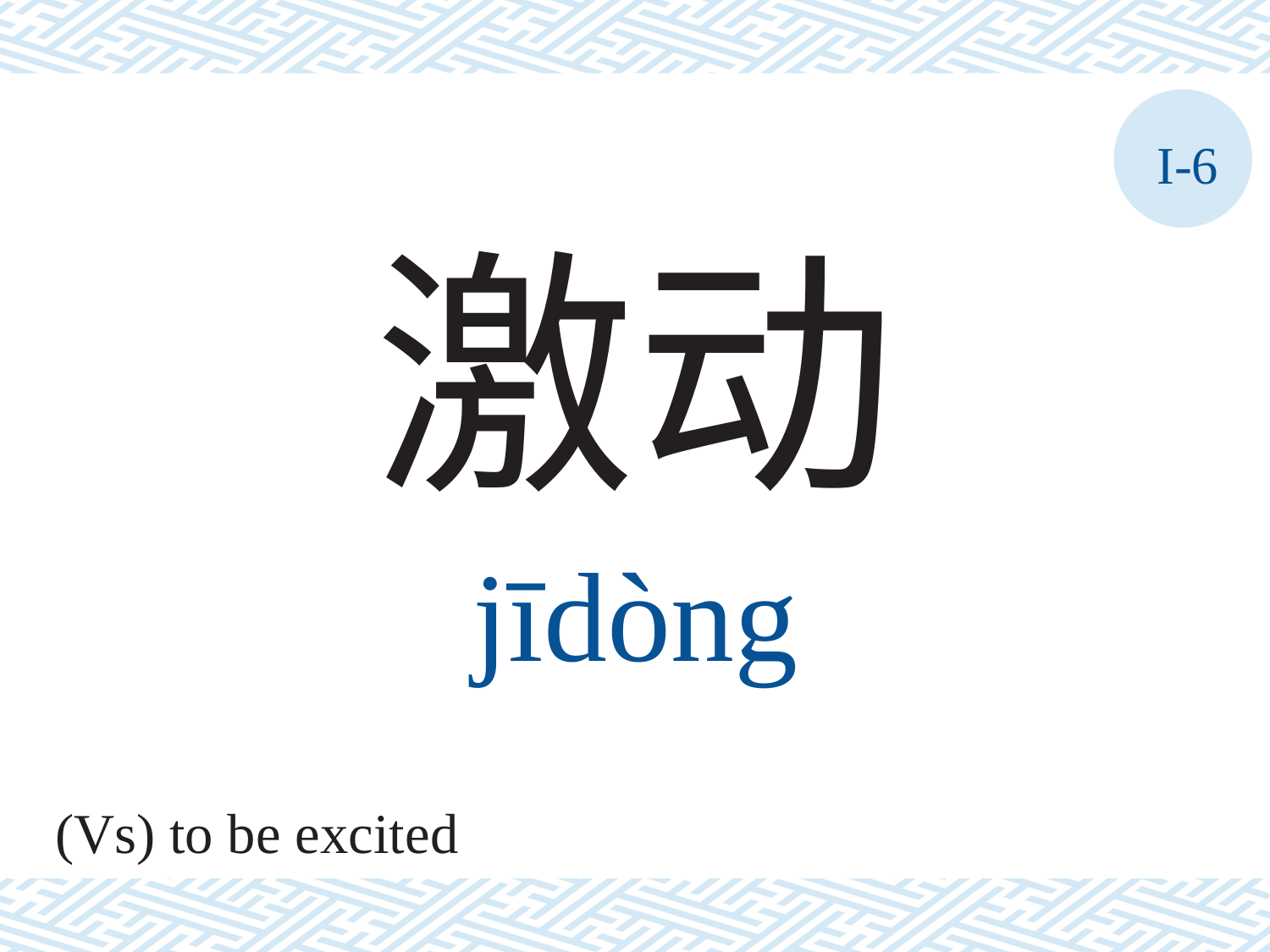

I-6
激动
jīdòng
(Vs) to be excited